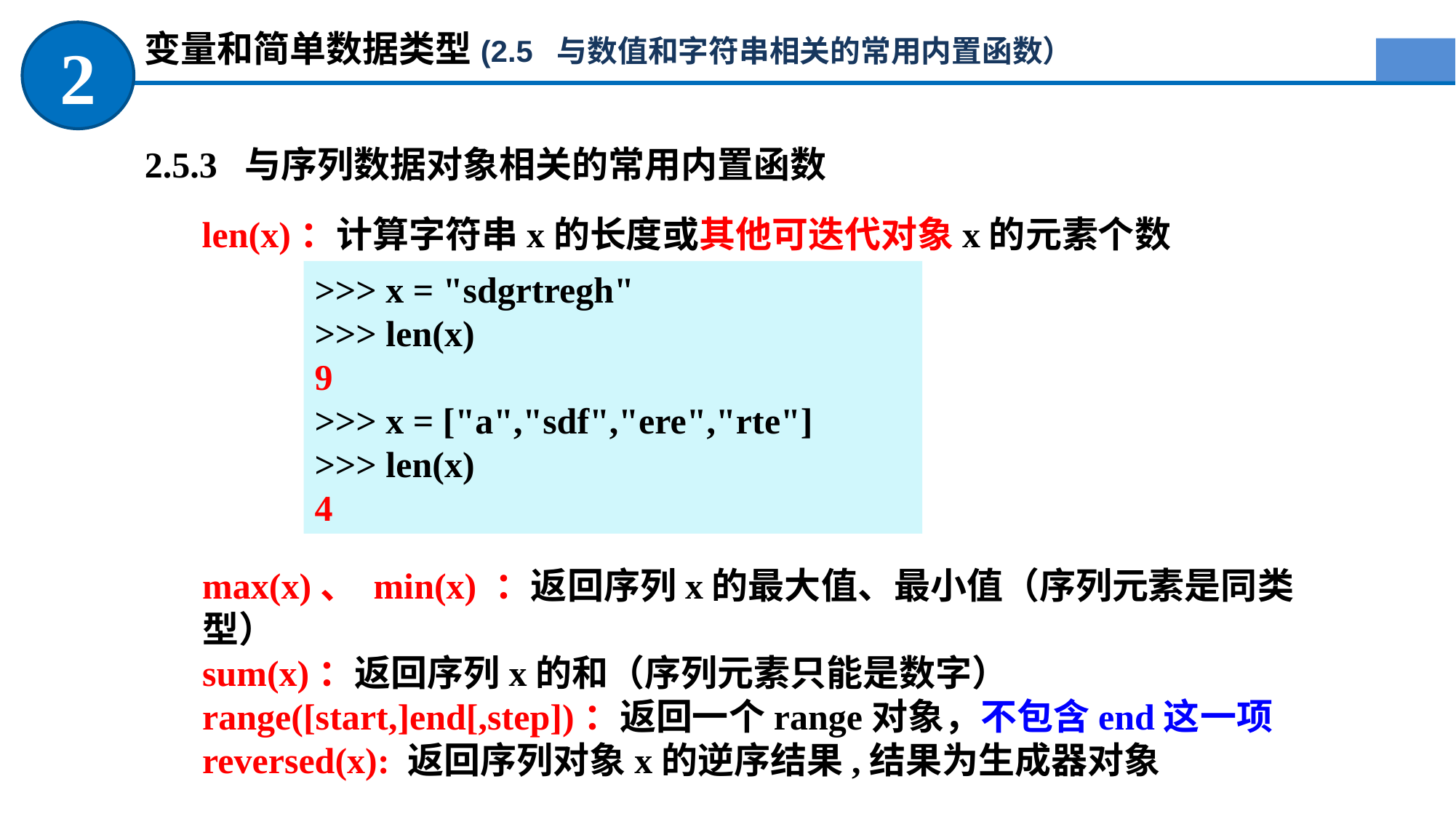

变量和简单数据类型(2.5  与数值和字符串相关的常用内置函数）
2

2.5.3  与序列数据对象相关的常用内置函数
len(x)：计算字符串x的长度或其他可迭代对象x的元素个数
>>> x = "sdgrtregh"
>>> len(x)
9
>>> x = ["a","sdf","ere","rte"]
>>> len(x)
4
max(x)、 min(x) ：返回序列x的最大值、最小值（序列元素是同类型）
sum(x)：返回序列x的和（序列元素只能是数字）
range([start,]end[,step])：返回一个range对象，不包含end这一项
reversed(x): 返回序列对象x的逆序结果,结果为生成器对象